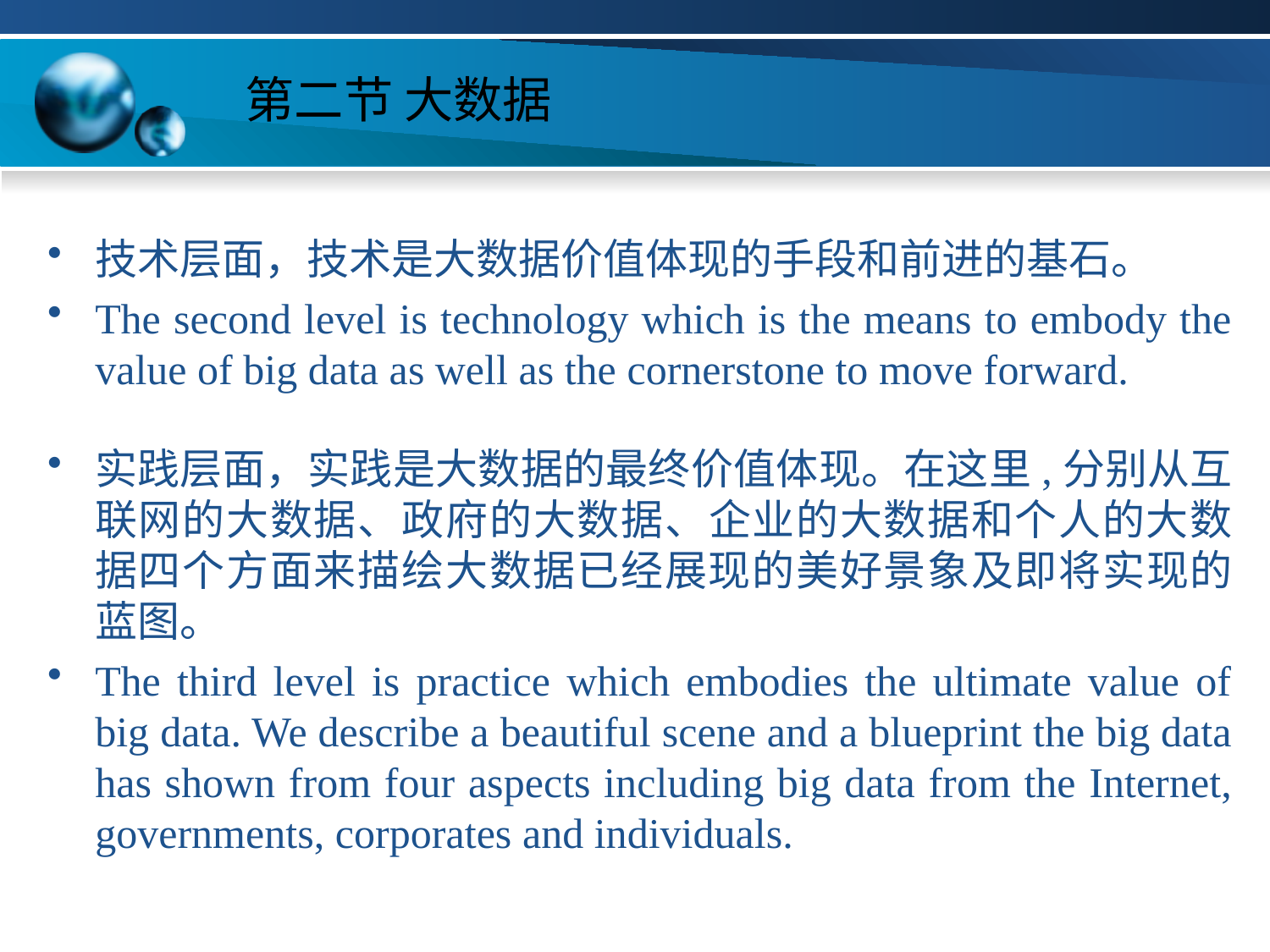

# 第二节 大数据
技术层面，技术是大数据价值体现的手段和前进的基石。
The second level is technology which is the means to embody the value of big data as well as the cornerstone to move forward.
实践层面，实践是大数据的最终价值体现。在这里,分别从互联网的大数据、政府的大数据、企业的大数据和个人的大数据四个方面来描绘大数据已经展现的美好景象及即将实现的蓝图。
The third level is practice which embodies the ultimate value of big data. We describe a beautiful scene and a blueprint the big data has shown from four aspects including big data from the Internet, governments, corporates and individuals.